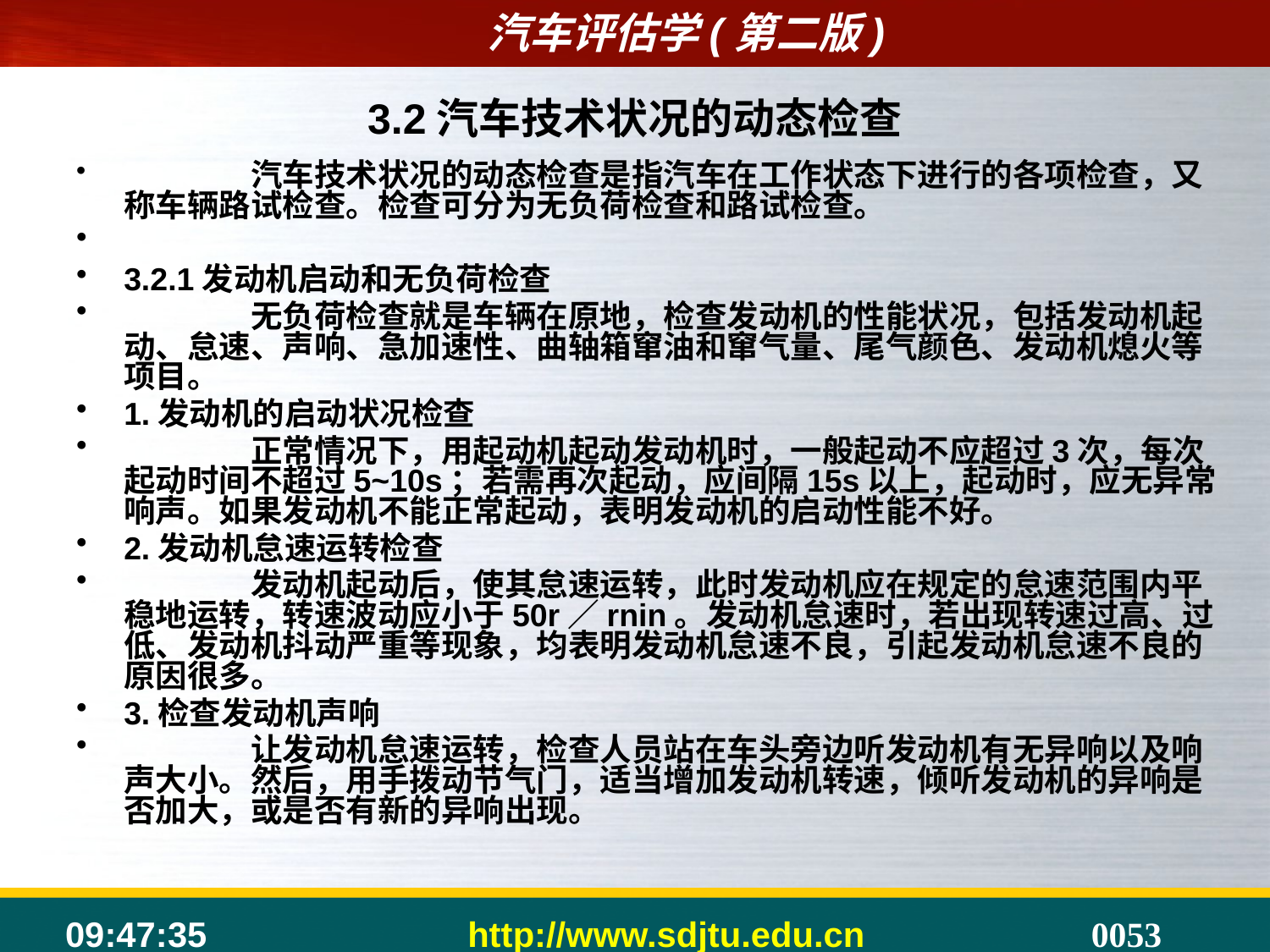

3.2汽车技术状况的动态检查
	汽车技术状况的动态检查是指汽车在工作状态下进行的各项检查，又称车辆路试检查。检查可分为无负荷检查和路试检查。

3.2.1发动机启动和无负荷检查
	无负荷检查就是车辆在原地，检查发动机的性能状况，包括发动机起动、怠速、声响、急加速性、曲轴箱窜油和窜气量、尾气颜色、发动机熄火等项目。
1.发动机的启动状况检查
	正常情况下，用起动机起动发动机时，一般起动不应超过3次，每次起动时间不超过5~10s；若需再次起动，应间隔15s以上，起动时，应无异常响声。如果发动机不能正常起动，表明发动机的启动性能不好。
2.发动机怠速运转检查
	发动机起动后，使其怠速运转，此时发动机应在规定的怠速范围内平稳地运转，转速波动应小于50r／rnin。发动机怠速时，若出现转速过高、过低、发动机抖动严重等现象，均表明发动机怠速不良，引起发动机怠速不良的原因很多。
3.检查发动机声响
	让发动机怠速运转，检查人员站在车头旁边听发动机有无异响以及响声大小。然后，用手拨动节气门，适当增加发动机转速，倾听发动机的异响是否加大，或是否有新的异响出现。